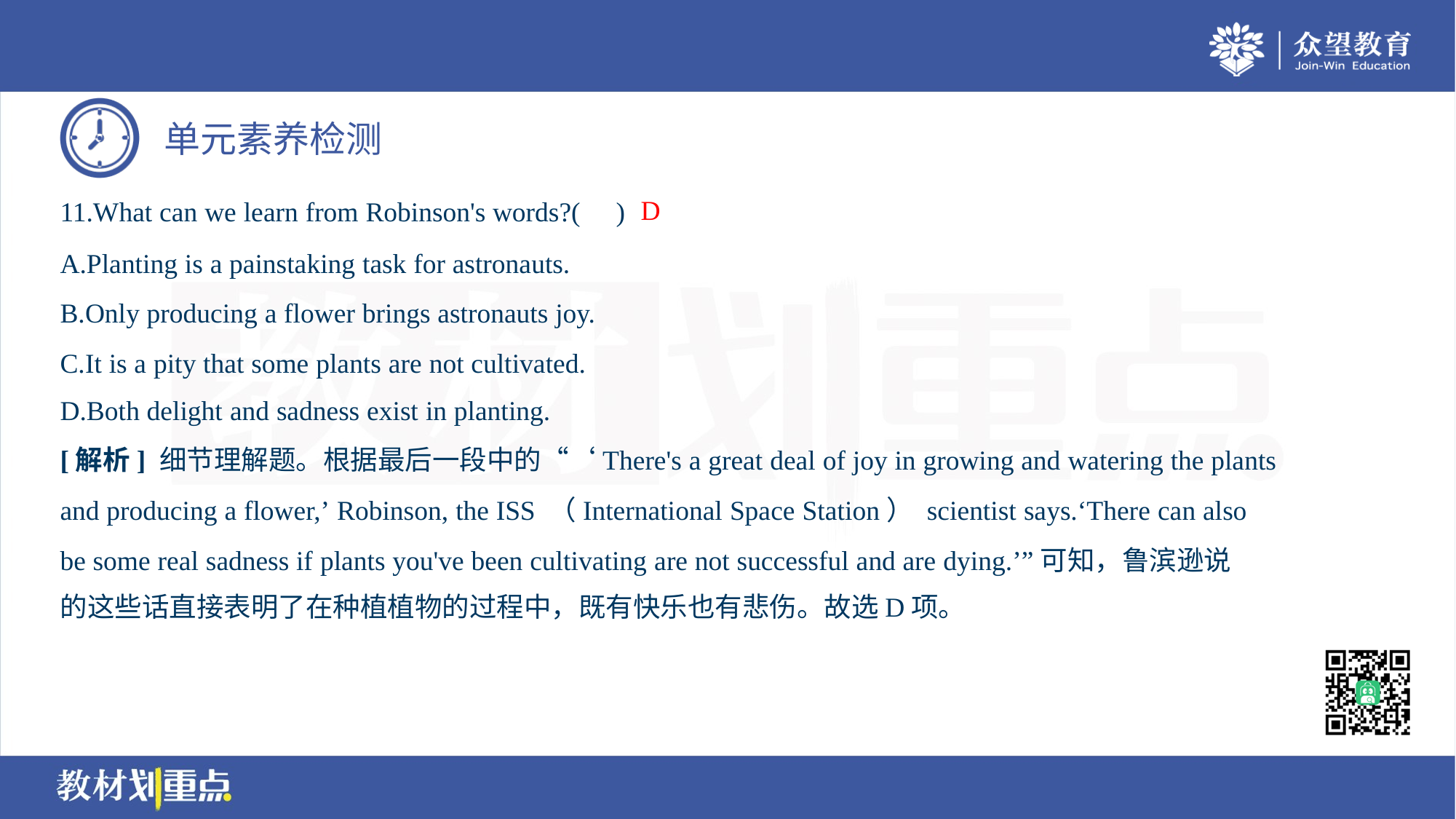

D
11.What can we learn from Robinson's words?(     )
A.Planting is a painstaking task for astronauts.
B.Only producing a flower brings astronauts joy.
C.It is a pity that some plants are not cultivated.
D.Both delight and sadness exist in planting.
[解析] 细节理解题。根据最后一段中的“‘There's a great deal of joy in growing and watering the plants
and producing a flower,’ Robinson, the ISS （International Space Station） scientist says.‘There can also
be some real sadness if plants you've been cultivating are not successful and are dying.’”可知，鲁滨逊说
的这些话直接表明了在种植植物的过程中，既有快乐也有悲伤。故选D项。